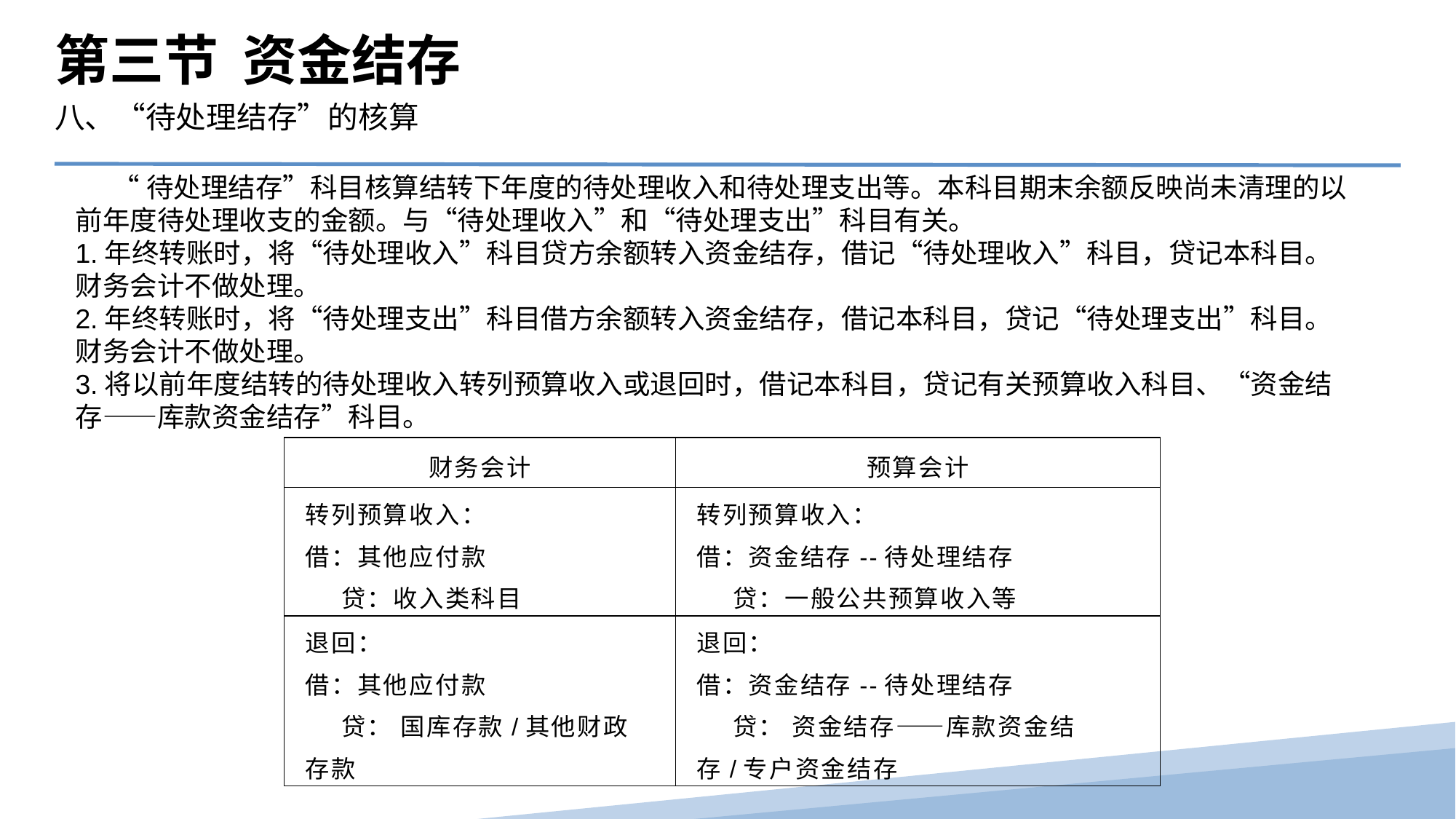

第三节  资金结存
八、“待处理结存”的核算
      “待处理结存”科目核算结转下年度的待处理收入和待处理支出等。本科目期末余额反映尚未清理的以前年度待处理收支的金额。与“待处理收入”和“待处理支出”科目有关。
1.年终转账时，将“待处理收入”科目贷方余额转入资金结存，借记“待处理收入”科目，贷记本科目。财务会计不做处理。
2.年终转账时，将“待处理支出”科目借方余额转入资金结存，借记本科目，贷记“待处理支出”科目。财务会计不做处理。
3.将以前年度结转的待处理收入转列预算收入或退回时，借记本科目，贷记有关预算收入科目、“资金结存——库款资金结存”科目。
| 财务会计 | 预算会计 |
| --- | --- |
| 转列预算收入： 借：其他应付款 贷：收入类科目 | 转列预算收入： 借：资金结存--待处理结存 贷：一般公共预算收入等 |
| 退回： 借：其他应付款 贷： 国库存款/其他财政存款 | 退回： 借：资金结存--待处理结存 贷： 资金结存――库款资金结存/专户资金结存 |